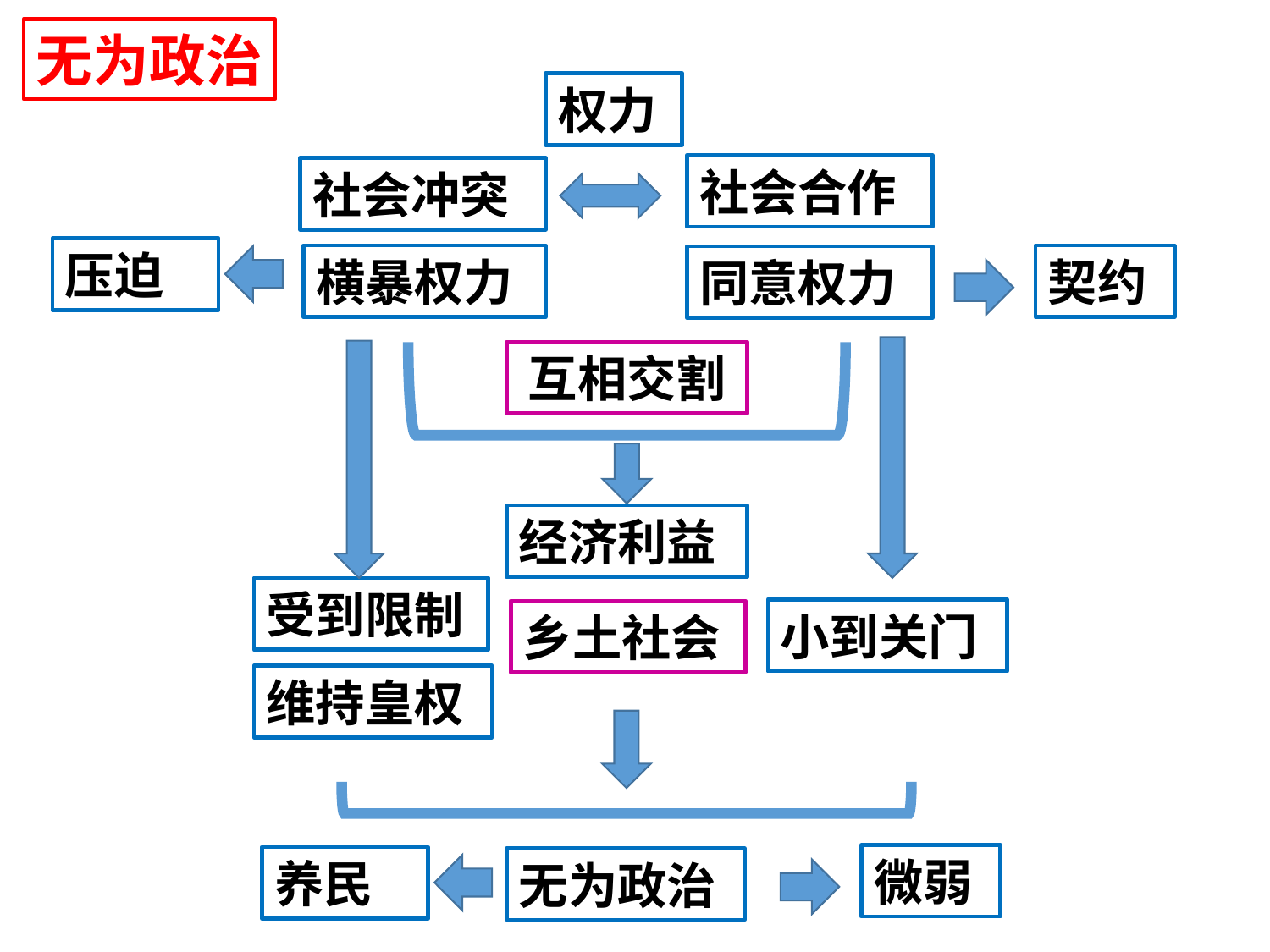

无为政治
权力
社会合作
社会冲突

压迫
横暴权力
契约

同意权力

互相交割

经济利益

受到限制
小到关门
乡土社会
维持皇权

微弱
养民
无为政治